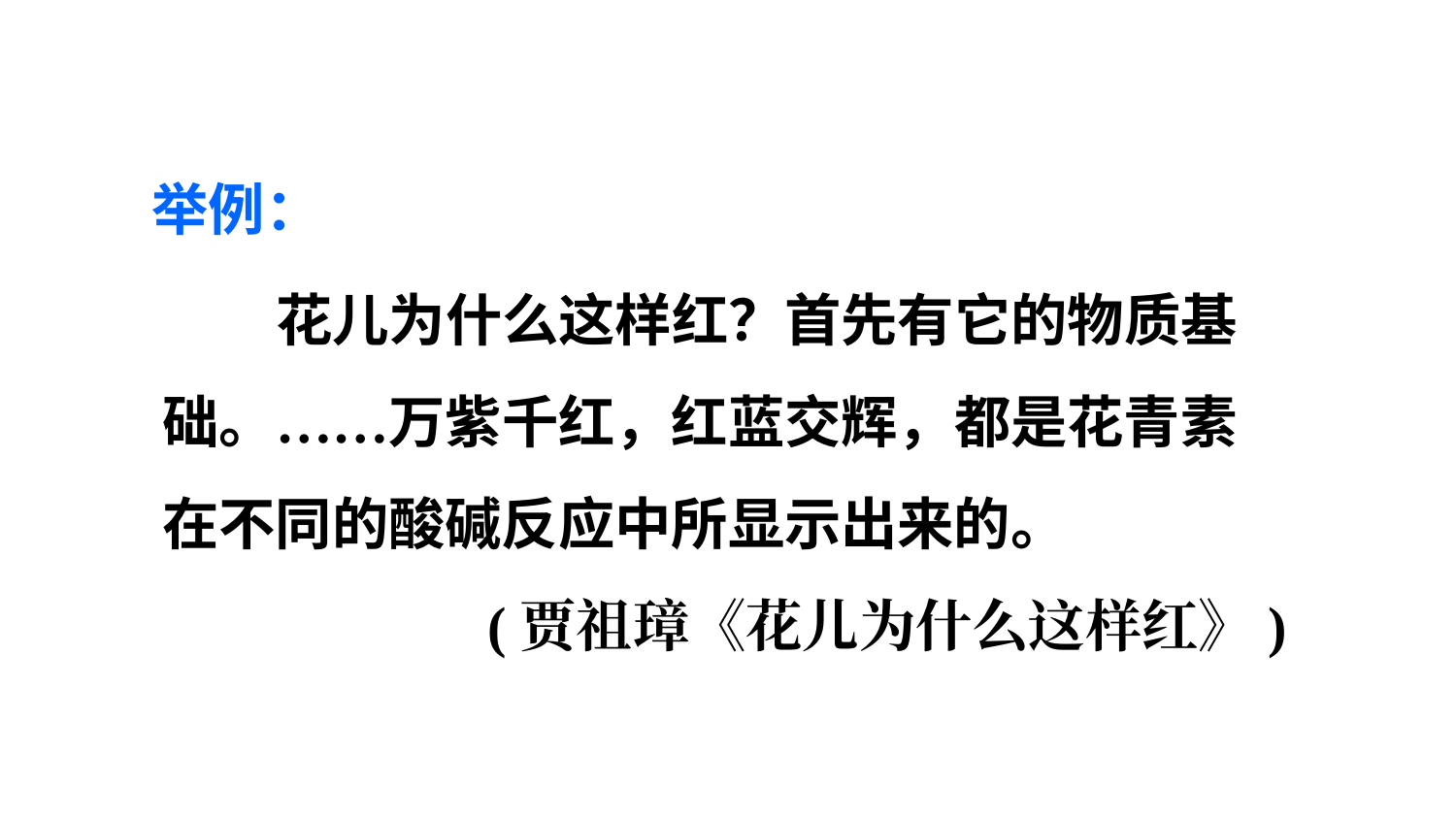

举例：
花儿为什么这样红？首先有它的物质基础。……万紫千红，红蓝交辉，都是花青素在不同的酸碱反应中所显示出来的。
      (贾祖璋《花儿为什么这样红》)